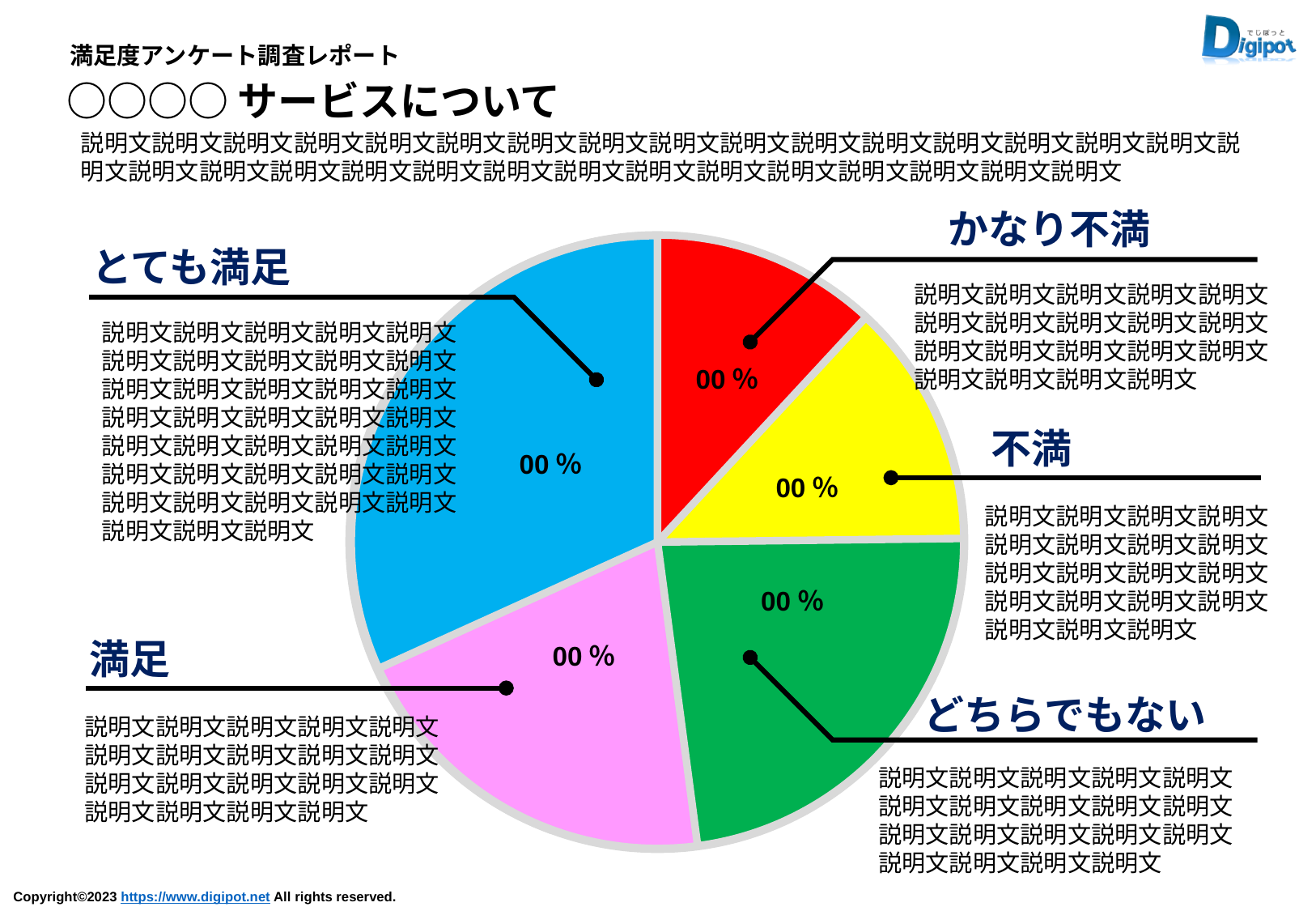

満足度アンケート調査レポート
○○○○サービスについて
説明文説明文説明文説明文説明文説明文説明文説明文説明文説明文説明文説明文説明文説明文説明文説明文説明文説明文説明文説明文説明文説明文説明文説明文説明文説明文説明文説明文説明文説明文説明文
かなり不満

とても満足

説明文説明文説明文説明文説明文説明文説明文説明文説明文説明文説明文説明文説明文説明文説明文説明文説明文説明文説明文

説明文説明文説明文説明文説明文説明文説明文説明文説明文説明文説明文説明文説明文説明文説明文説明文説明文説明文説明文説明文説明文説明文説明文説明文説明文説明文説明文説明文説明文説明文説明文説明文説明文説明文説明文説明文説明文説明文
00％
不満
00％
00％
説明文説明文説明文説明文説明文説明文説明文説明文説明文説明文説明文説明文説明文説明文説明文説明文説明文説明文説明文
00％
満足
00％

どちらでもない
説明文説明文説明文説明文説明文説明文説明文説明文説明文説明文説明文説明文説明文説明文説明文説明文説明文説明文説明文
説明文説明文説明文説明文説明文説明文説明文説明文説明文説明文説明文説明文説明文説明文説明文説明文説明文説明文説明文